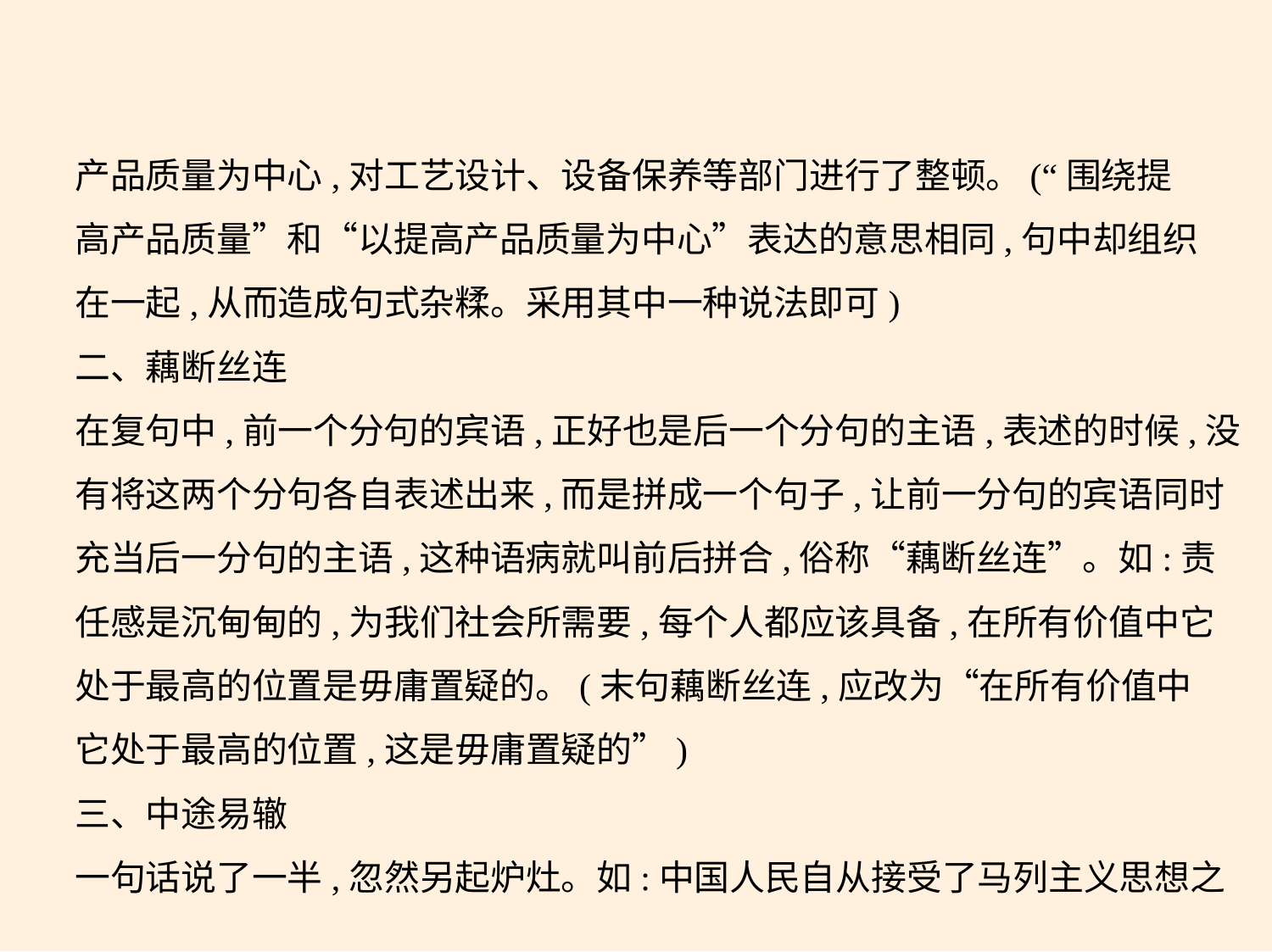

产品质量为中心,对工艺设计、设备保养等部门进行了整顿。(“围绕提
高产品质量”和“以提高产品质量为中心”表达的意思相同,句中却组织
在一起,从而造成句式杂糅。采用其中一种说法即可)
二、藕断丝连
在复句中,前一个分句的宾语,正好也是后一个分句的主语,表述的时候,没
有将这两个分句各自表述出来,而是拼成一个句子,让前一分句的宾语同时
充当后一分句的主语,这种语病就叫前后拼合,俗称“藕断丝连”。如:责
任感是沉甸甸的,为我们社会所需要,每个人都应该具备,在所有价值中它
处于最高的位置是毋庸置疑的。(末句藕断丝连,应改为“在所有价值中
它处于最高的位置,这是毋庸置疑的”)
三、中途易辙
一句话说了一半,忽然另起炉灶。如:中国人民自从接受了马列主义思想之